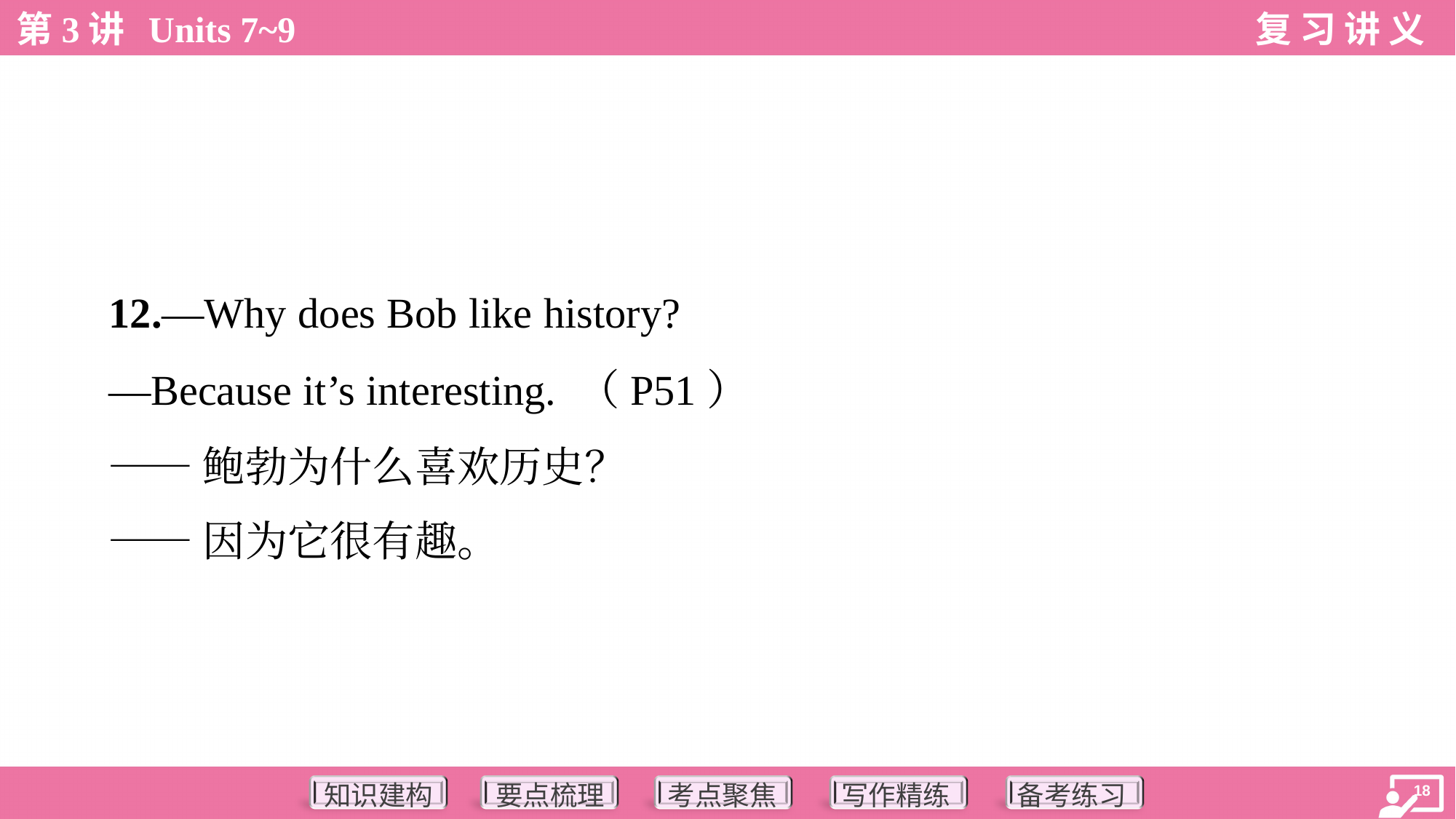

12.—Why does Bob like history?
    —Because it’s interesting. （P51）
    ——鲍勃为什么喜欢历史？
    ——因为它很有趣。